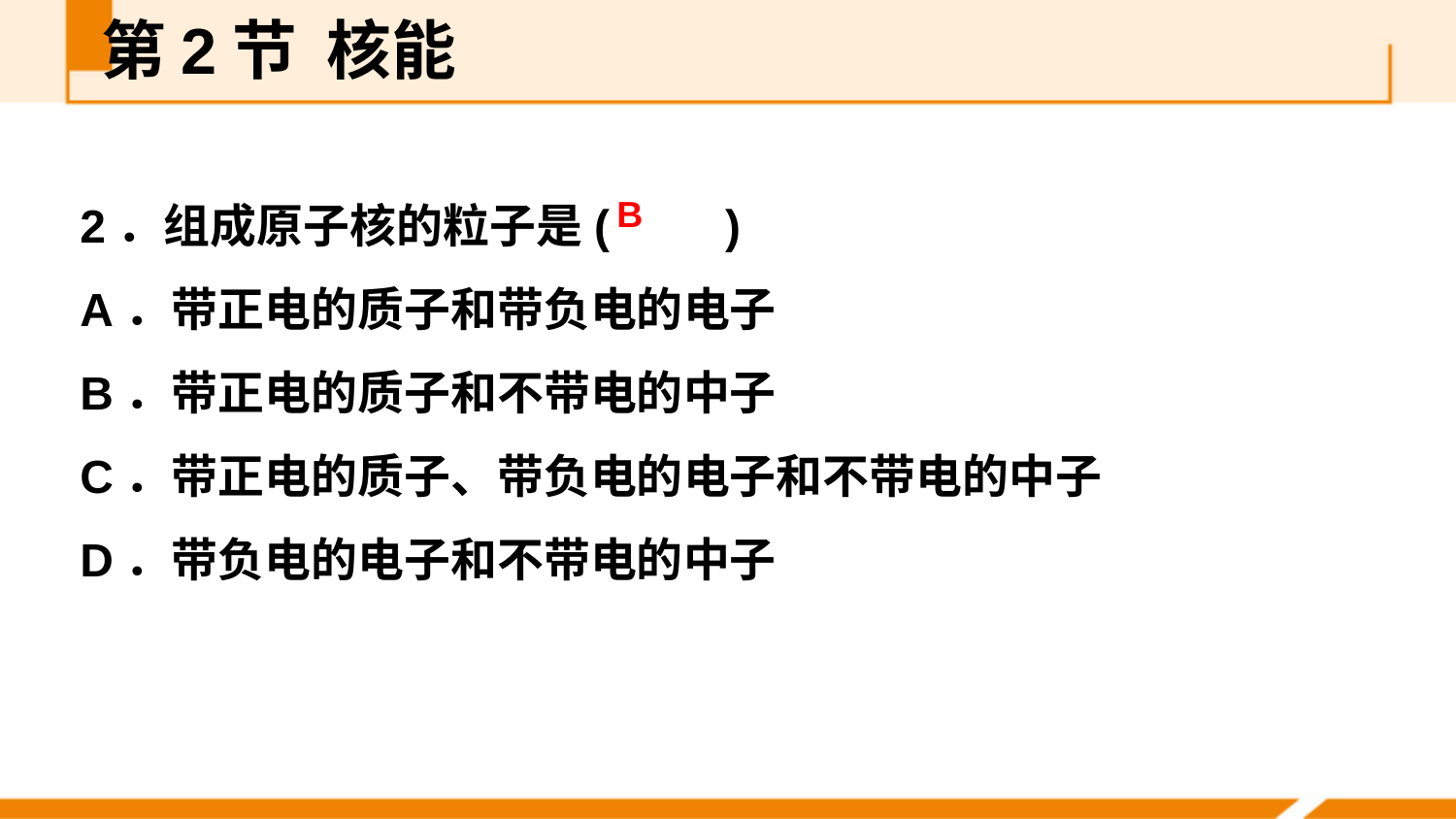

第2节  核能
2．组成原子核的粒子是(　　)
A．带正电的质子和带负电的电子
B．带正电的质子和不带电的中子
C．带正电的质子、带负电的电子和不带电的中子
D．带负电的电子和不带电的中子
B